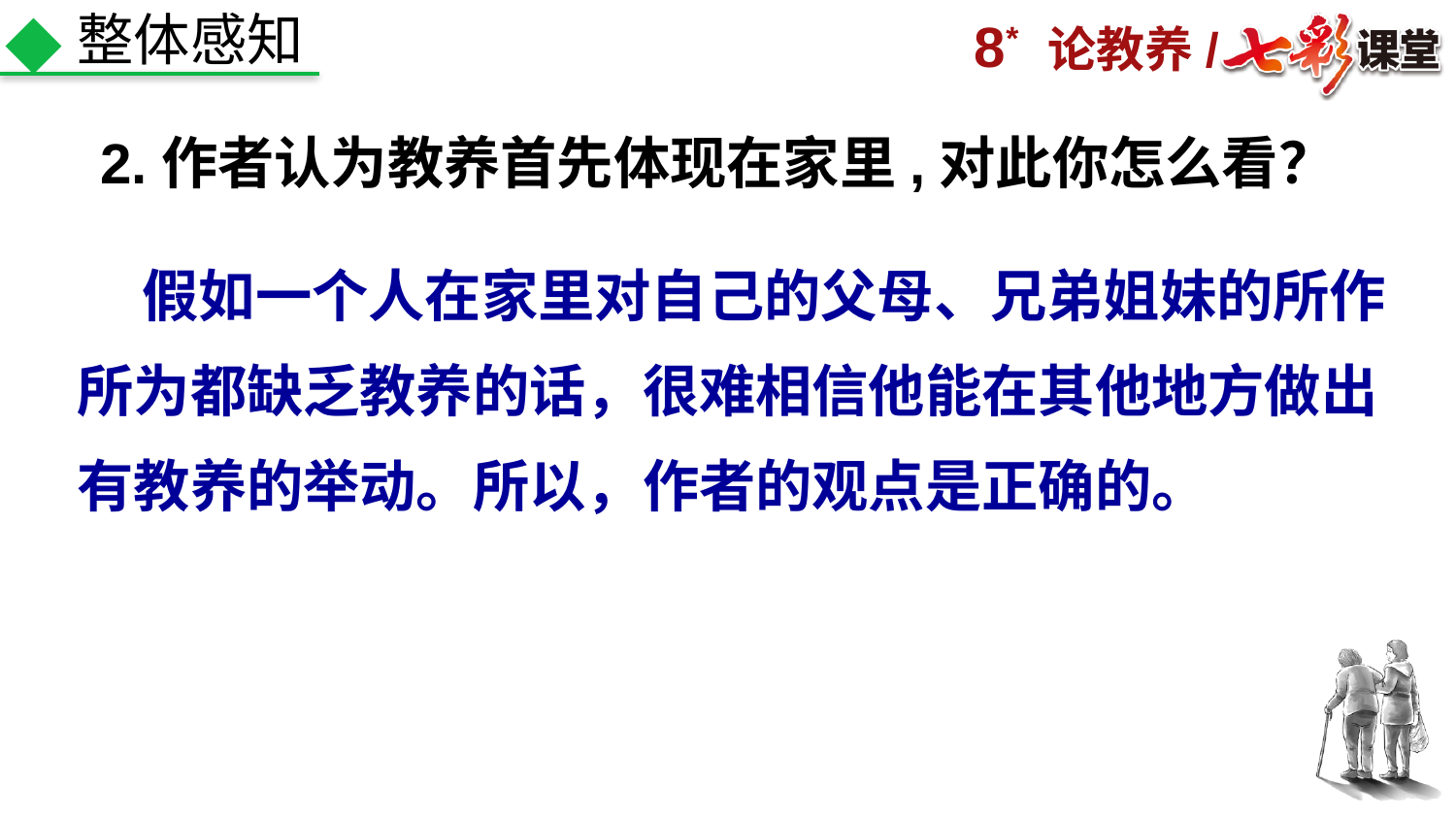

整体感知

    2.作者认为教养首先体现在家里,对此你怎么看？
    假如一个人在家里对自己的父母、兄弟姐妹的所作所为都缺乏教养的话，很难相信他能在其他地方做出有教养的举动。所以，作者的观点是正确的。